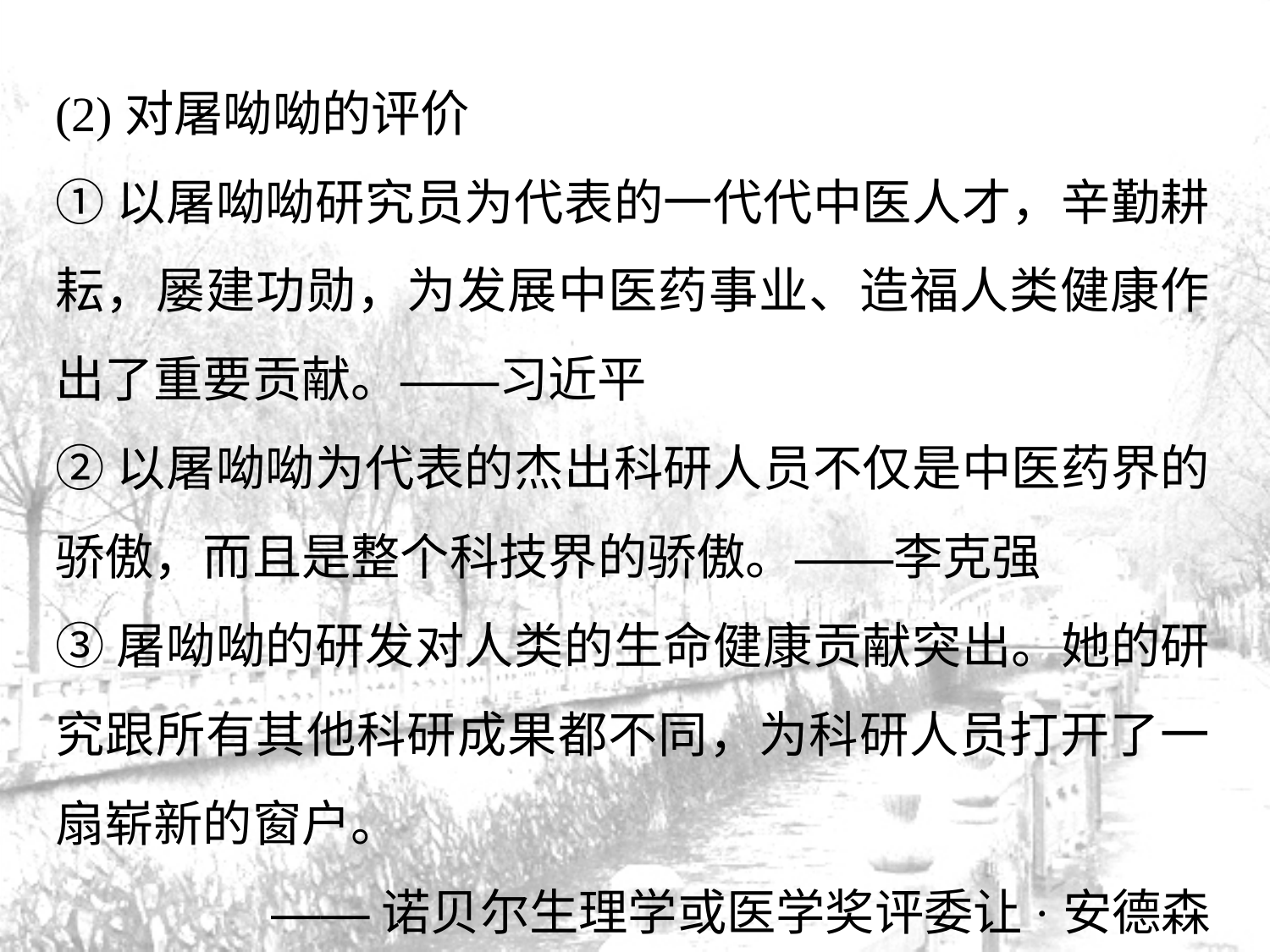

(2)对屠呦呦的评价
①以屠呦呦研究员为代表的一代代中医人才，辛勤耕耘，屡建功勋，为发展中医药事业、造福人类健康作出了重要贡献。——习近平
②以屠呦呦为代表的杰出科研人员不仅是中医药界的骄傲，而且是整个科技界的骄傲。——李克强
③屠呦呦的研发对人类的生命健康贡献突出。她的研究跟所有其他科研成果都不同，为科研人员打开了一扇崭新的窗户。
——诺贝尔生理学或医学奖评委让·安德森